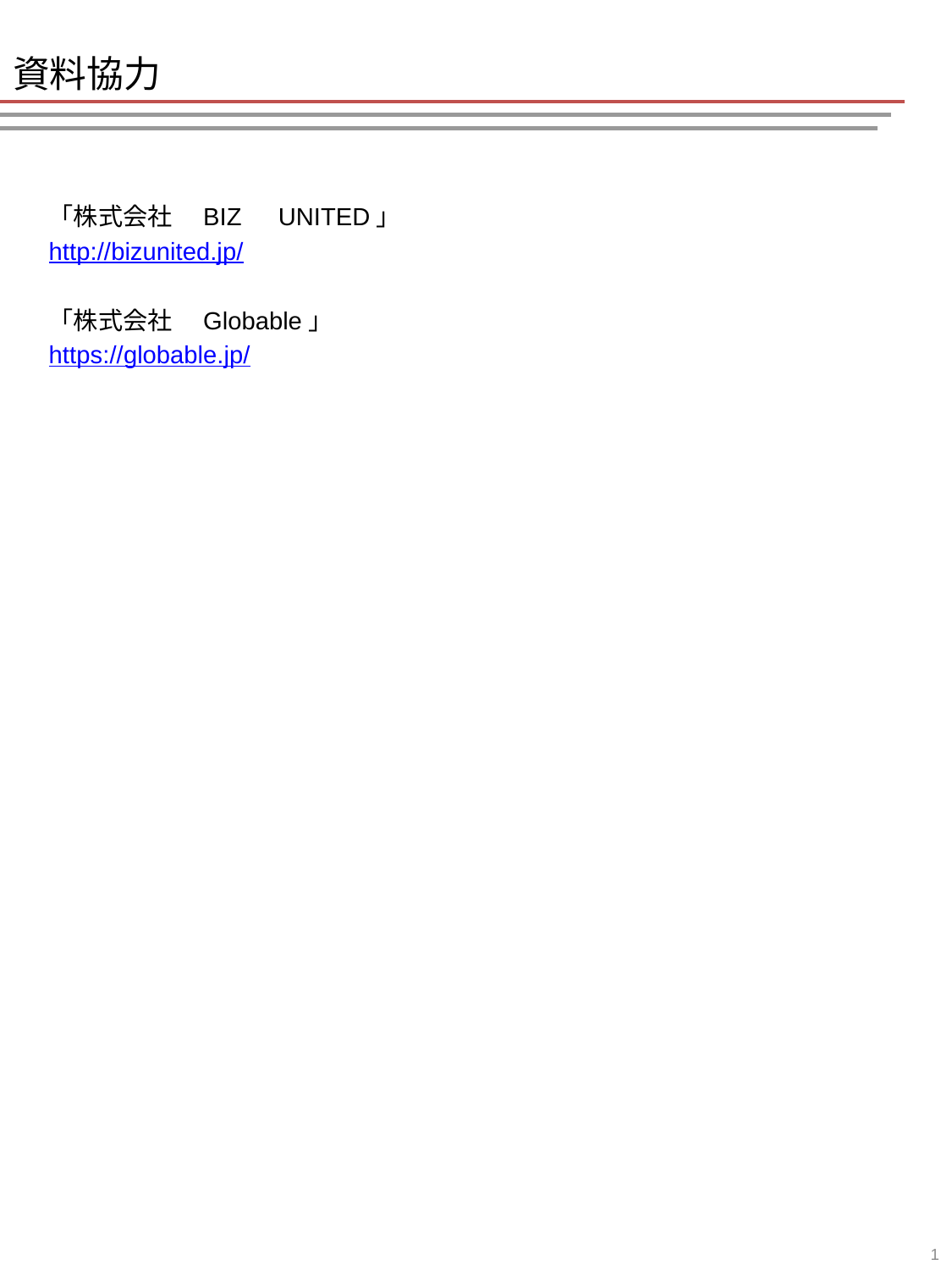

# 資料協力
「株式会社　BIZ　UNITED」
http://bizunited.jp/

「株式会社　Globable」
https://globable.jp/

1